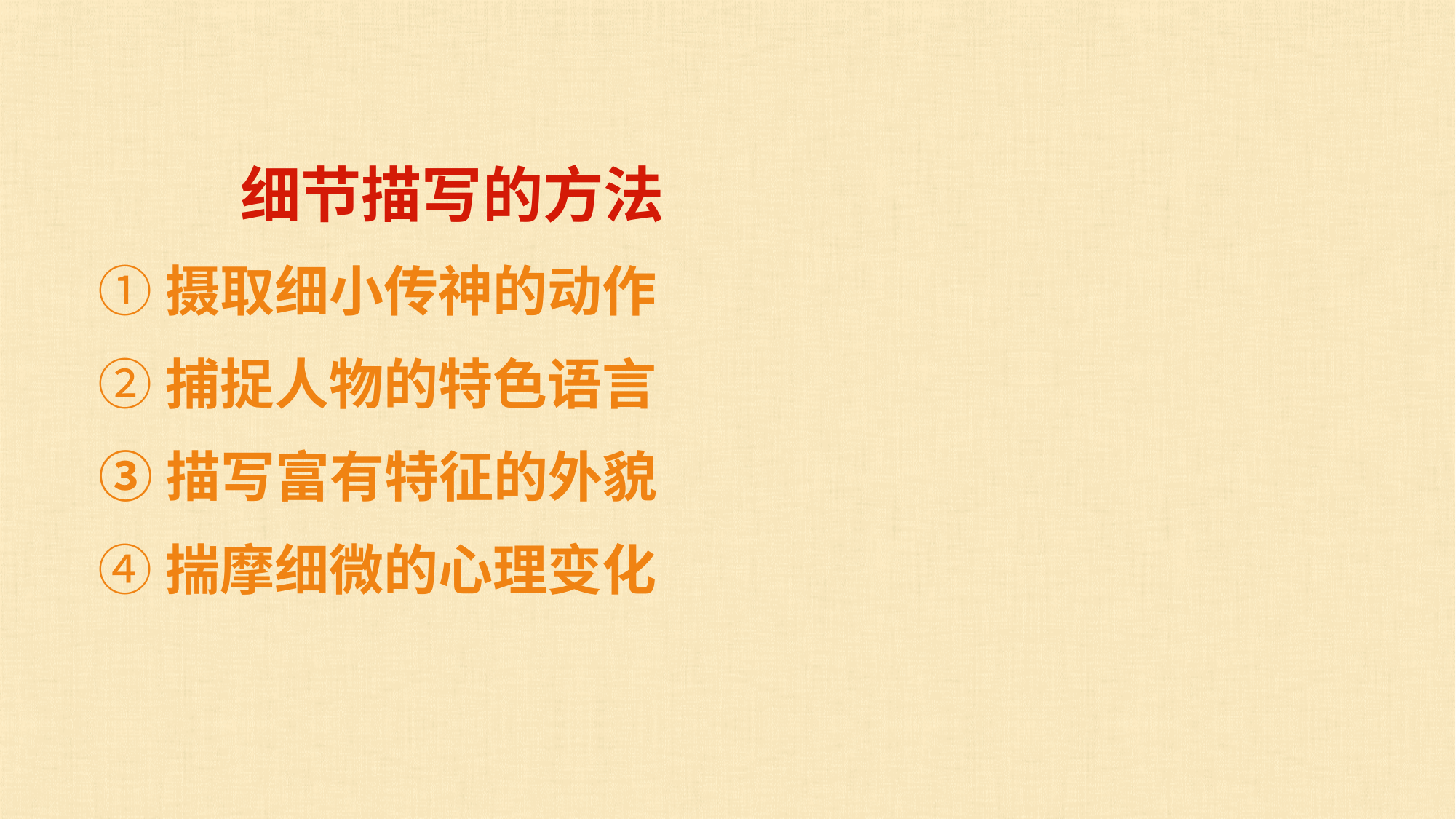

细节描写的方法
  ①摄取细小传神的动作
  ②捕捉人物的特色语言
  ③描写富有特征的外貌
  ④揣摩细微的心理变化